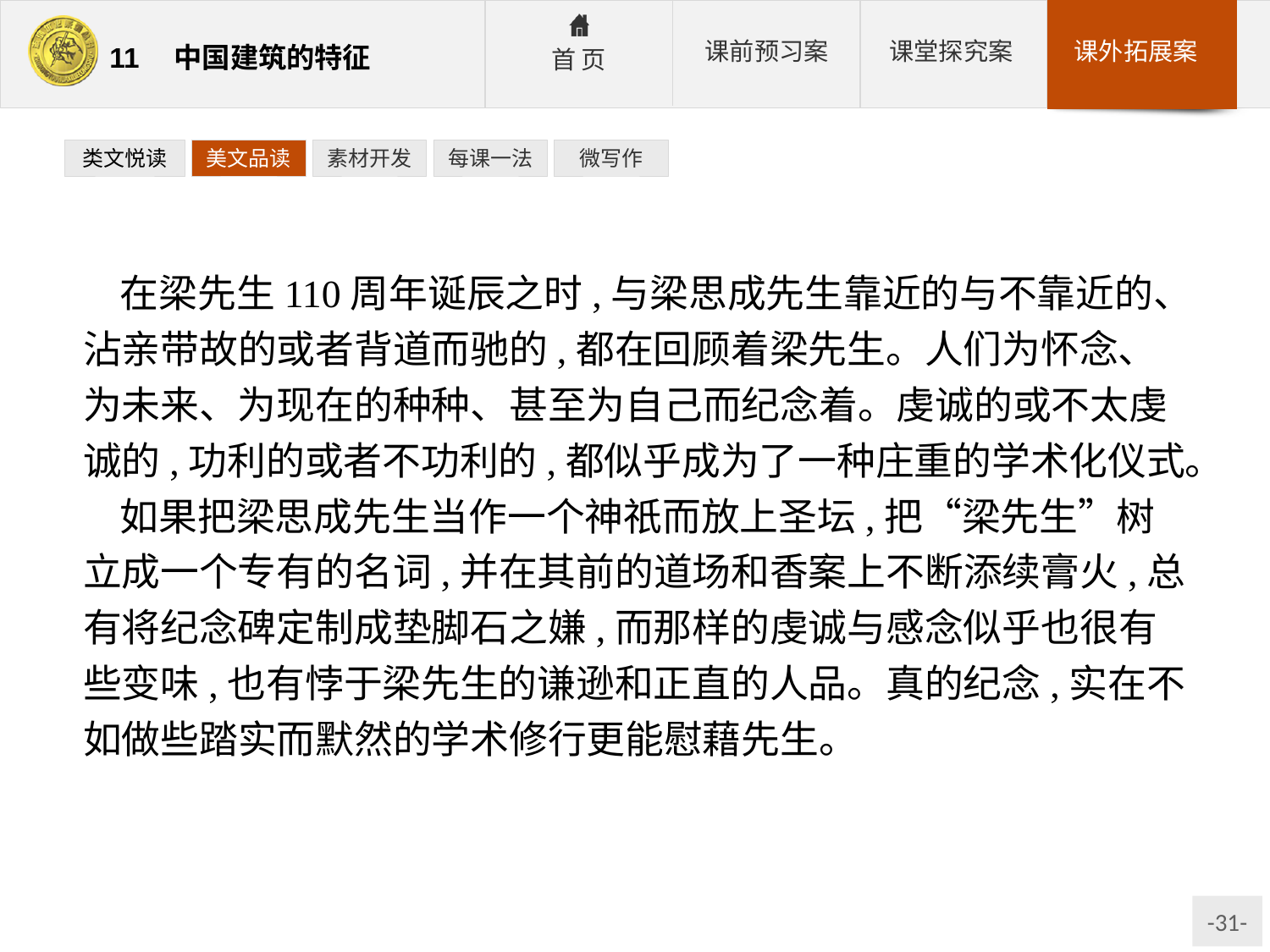

类文悦读
美文品读
素材开发
每课一法
微写作
在梁先生110周年诞辰之时,与梁思成先生靠近的与不靠近的、沾亲带故的或者背道而驰的,都在回顾着梁先生。人们为怀念、为未来、为现在的种种、甚至为自己而纪念着。虔诚的或不太虔诚的,功利的或者不功利的,都似乎成为了一种庄重的学术化仪式。
如果把梁思成先生当作一个神祇而放上圣坛,把“梁先生”树立成一个专有的名词,并在其前的道场和香案上不断添续膏火,总有将纪念碑定制成垫脚石之嫌,而那样的虔诚与感念似乎也很有些变味,也有悖于梁先生的谦逊和正直的人品。真的纪念,实在不如做些踏实而默然的学术修行更能慰藉先生。